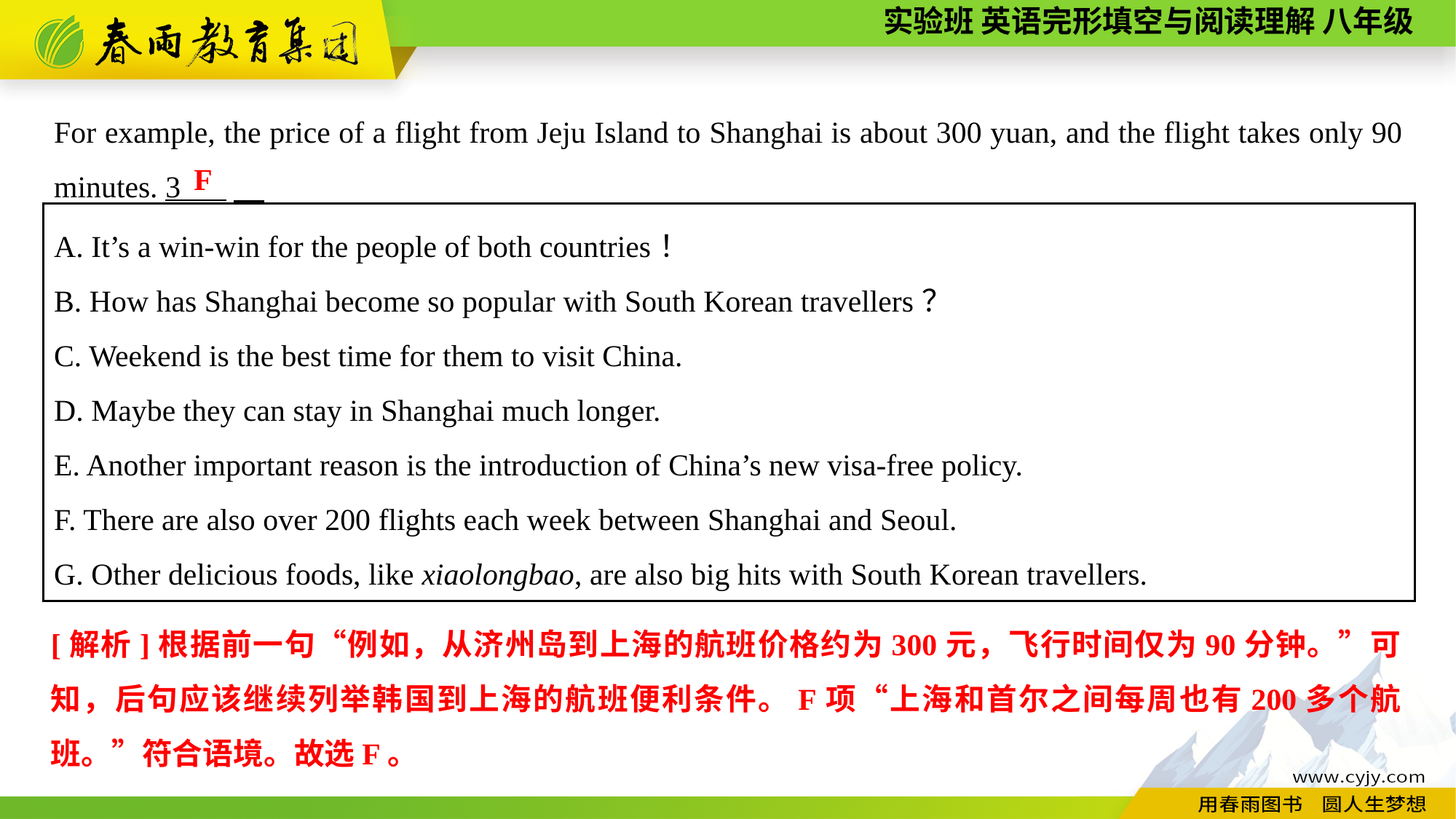

For example, the price of a flight from Jeju Island to Shanghai is about 300 yuan, and the flight takes only 90 minutes. 3     ,
F
A. It’s a win-win for the people of both countries！
B. How has Shanghai become so popular with South Korean travellers？
C. Weekend is the best time for them to visit China.
D. Maybe they can stay in Shanghai much longer.
E. Another important reason is the introduction of China’s new visa-free policy.
F. There are also over 200 flights each week between Shanghai and Seoul.
G. Other delicious foods, like xiaolongbao, are also big hits with South Korean travellers.

[解析]根据前一句“例如，从济州岛到上海的航班价格约为300元，飞行时间仅为90分钟。”可知，后句应该继续列举韩国到上海的航班便利条件。F项“上海和首尔之间每周也有200多个航班。”符合语境。故选F。